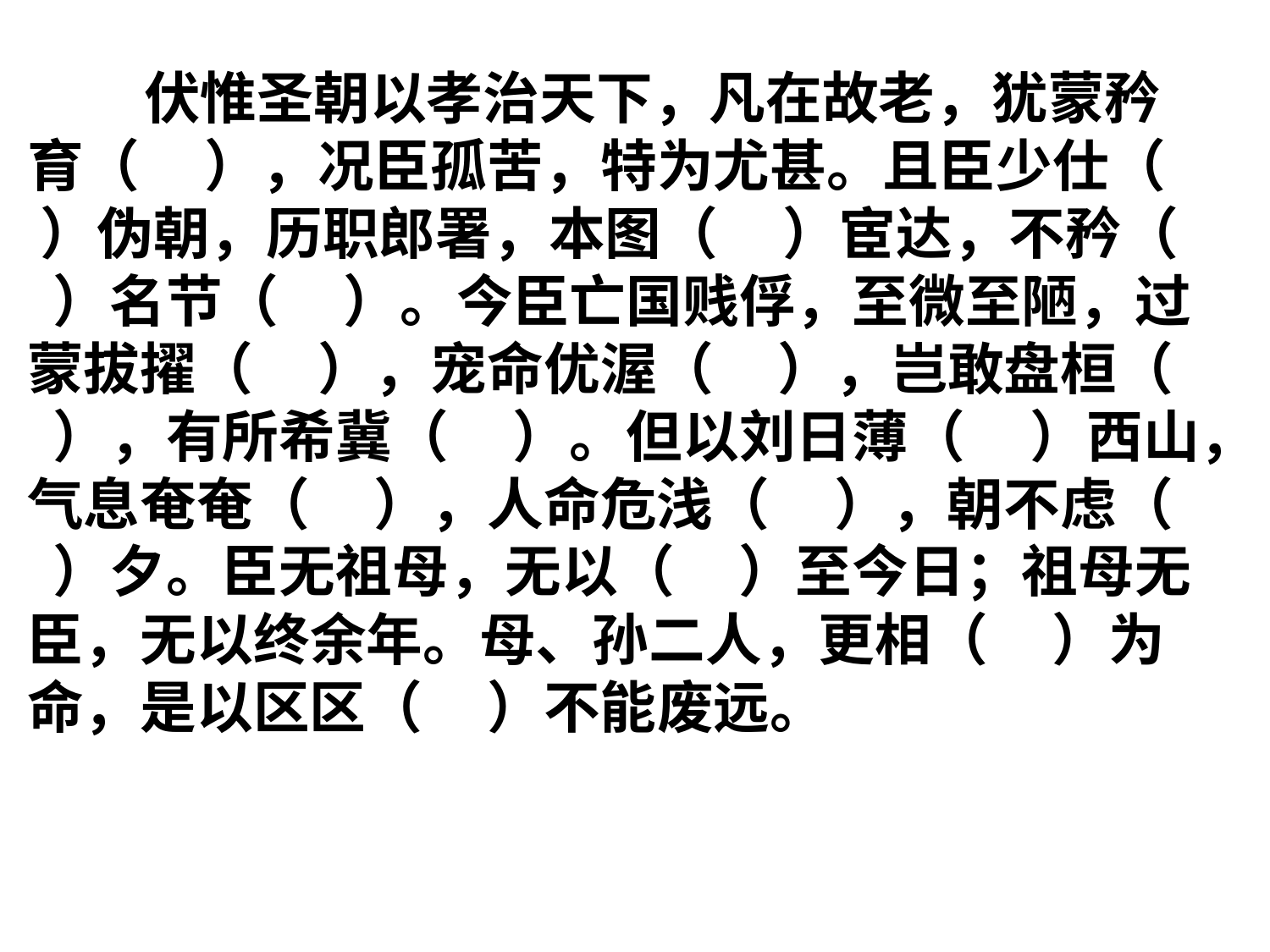

伏惟圣朝以孝治天下，凡在故老，犹蒙矜育（     ），况臣孤苦，特为尤甚。且臣少仕（     ）伪朝，历职郎署，本图（     ）宦达，不矜（     ）名节（     ）。今臣亡国贱俘，至微至陋，过蒙拔擢（     ），宠命优渥（     ），岂敢盘桓（     ），有所希冀（     ）。但以刘日薄（     ）西山，气息奄奄（     ），人命危浅（     ），朝不虑（     ）夕。臣无祖母，无以（     ）至今日；祖母无臣，无以终余年。母、孙二人，更相（     ）为命，是以区区（     ）不能废远。